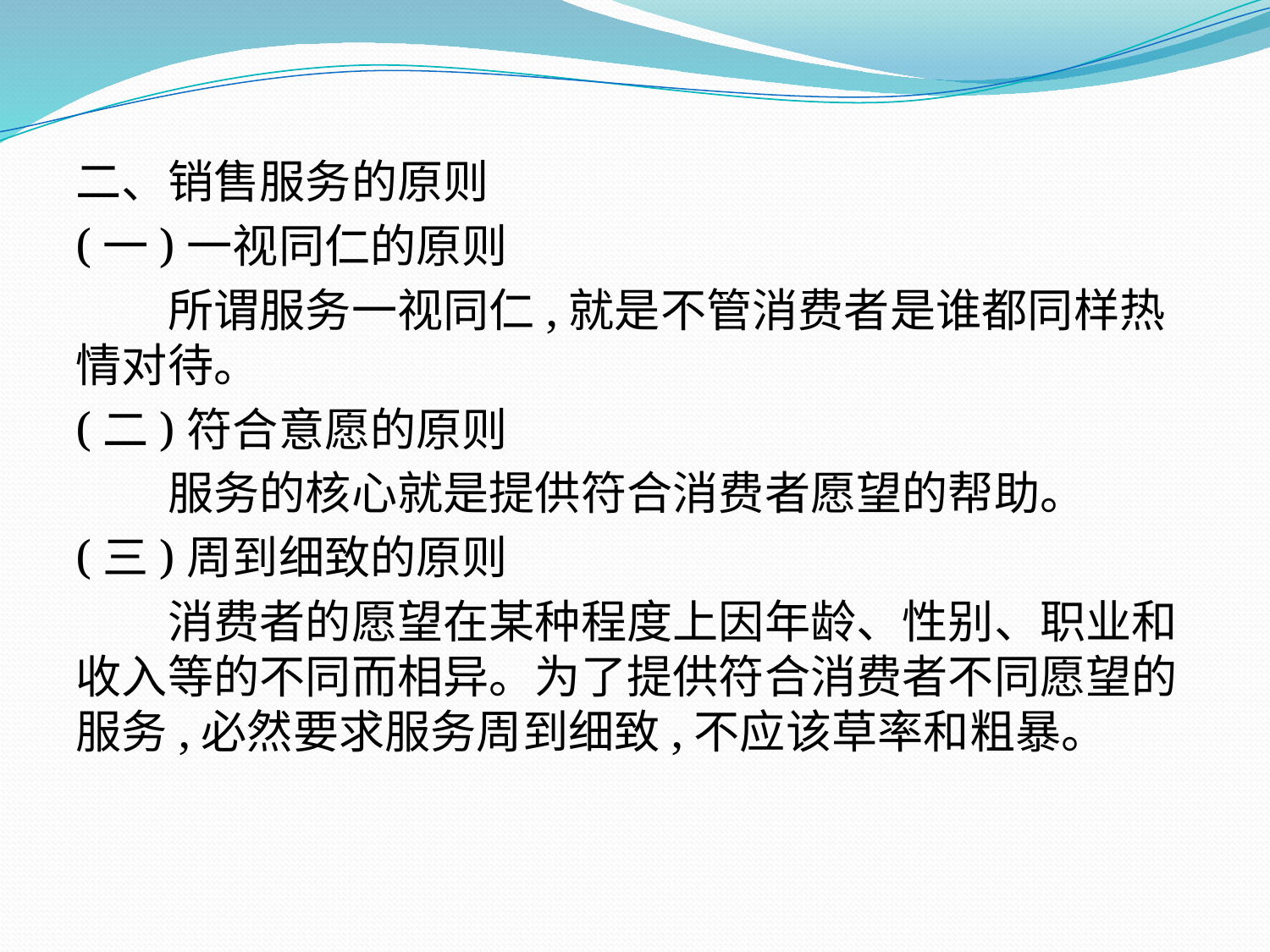

二、销售服务的原则
(一)一视同仁的原则
　　所谓服务一视同仁,就是不管消费者是谁都同样热情对待。
(二)符合意愿的原则
　　服务的核心就是提供符合消费者愿望的帮助。
(三)周到细致的原则
　　消费者的愿望在某种程度上因年龄、性别、职业和收入等的不同而相异。为了提供符合消费者不同愿望的服务,必然要求服务周到细致,不应该草率和粗暴。